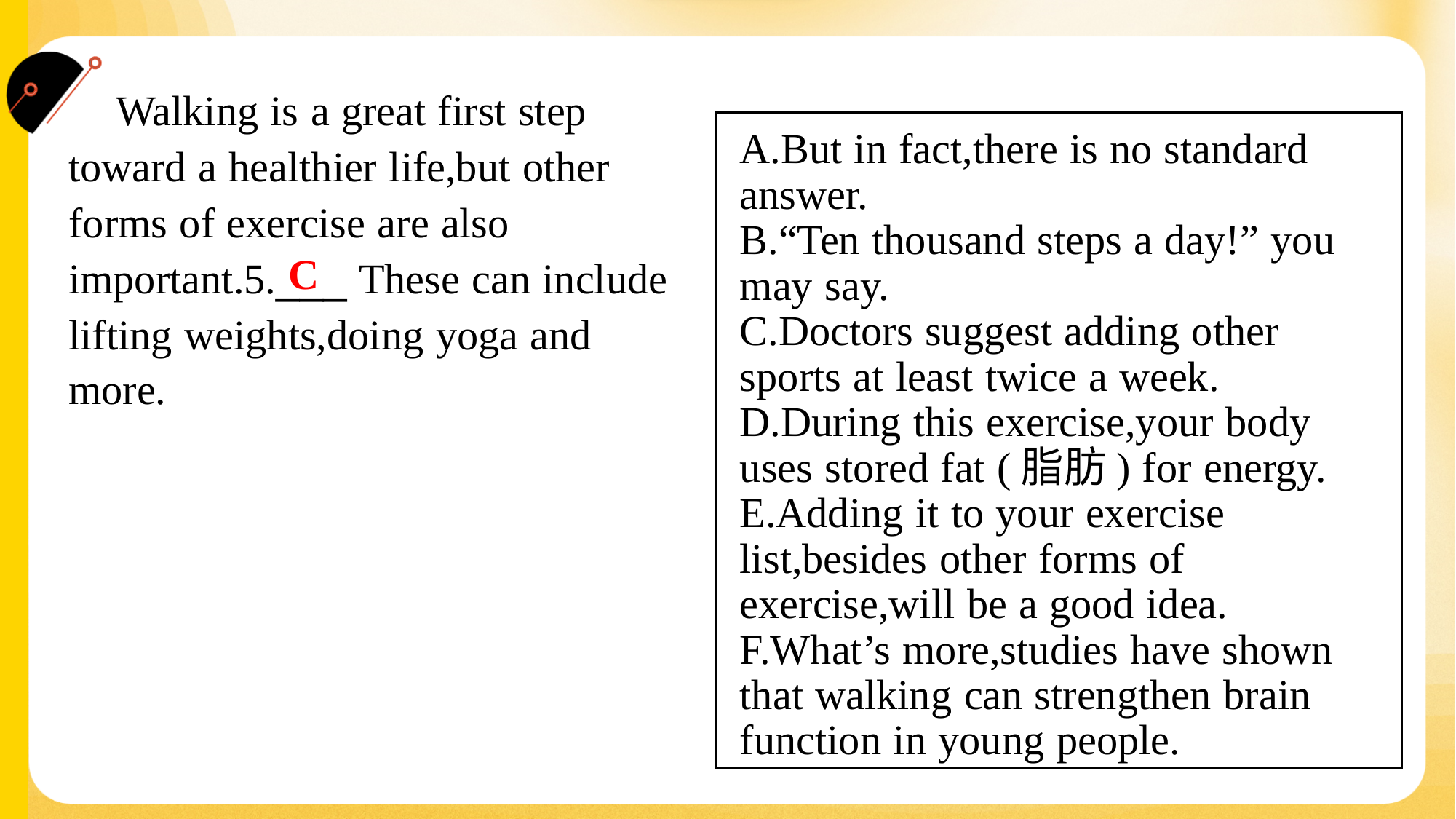

Walking is a great first step
toward a healthier life,but other
forms of exercise are also
important.5.___ These can include
lifting weights,doing yoga and
more.#1.3

A.But in fact,there is no standard
answer.
B.“Ten thousand steps a day!” you
may say.
C.Doctors suggest adding other
sports at least twice a week.
D.During this exercise,your body
uses stored fat (脂肪) for energy.
E.Adding it to your exercise
list,besides other forms of
exercise,will be a good idea.
F.What’s more,studies have shown
that walking can strengthen brain
function in young people.
C